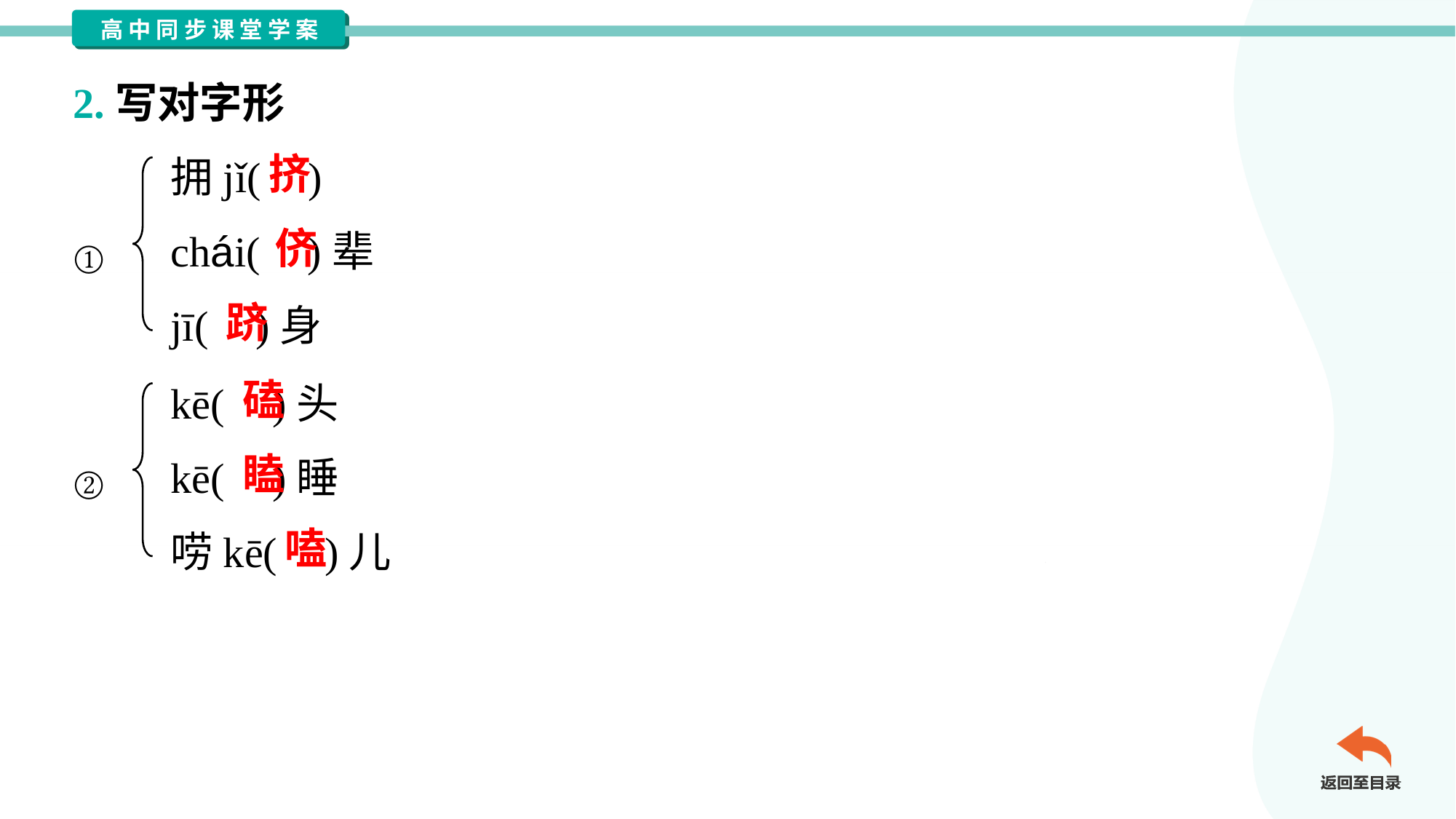

2.写对字形
拥jǐ(    )
chái(    )辈
jī(    )身
挤

侪
①

跻
kē(    )头
kē(    )睡
唠kē(    )儿
磕

瞌
②

嗑